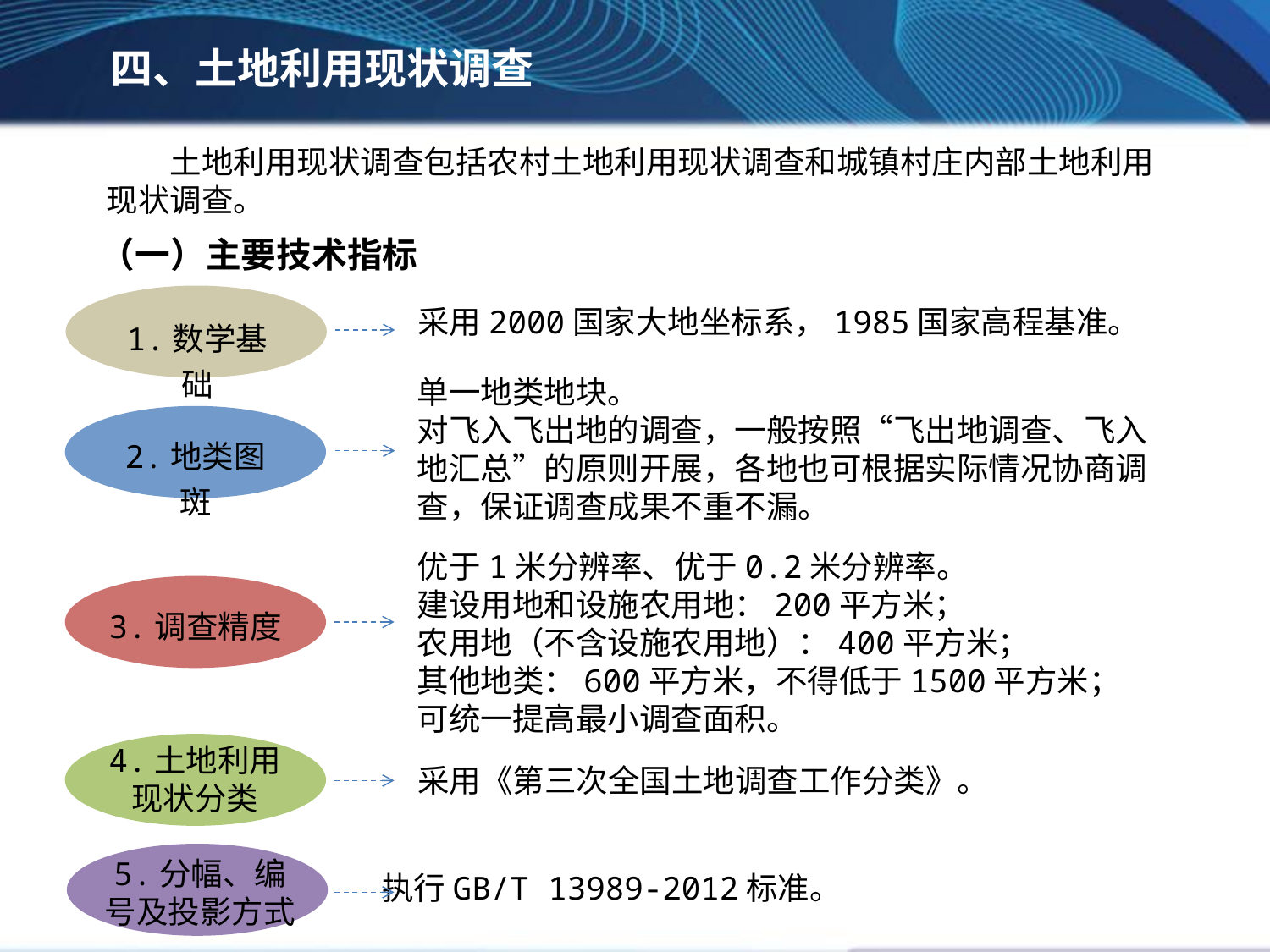

四、土地利用现状调查
土地利用现状调查包括农村土地利用现状调查和城镇村庄内部土地利用现状调查。
（一）主要技术指标

1.数学基础
采用2000国家大地坐标系，1985国家高程基准。
单一地类地块。
对飞入飞出地的调查，一般按照“飞出地调查、飞入地汇总”的原则开展，各地也可根据实际情况协商调查，保证调查成果不重不漏。

2.地类图斑
优于1米分辨率、优于0.2米分辨率。
建设用地和设施农用地：200平方米；
农用地（不含设施农用地）：400平方米；
其他地类：600平方米，不得低于1500平方米；
可统一提高最小调查面积。

3.调查精度

4.土地利用现状分类
采用《第三次全国土地调查工作分类》。

5.分幅、编号及投影方式
执行GB/T 13989-2012标准。